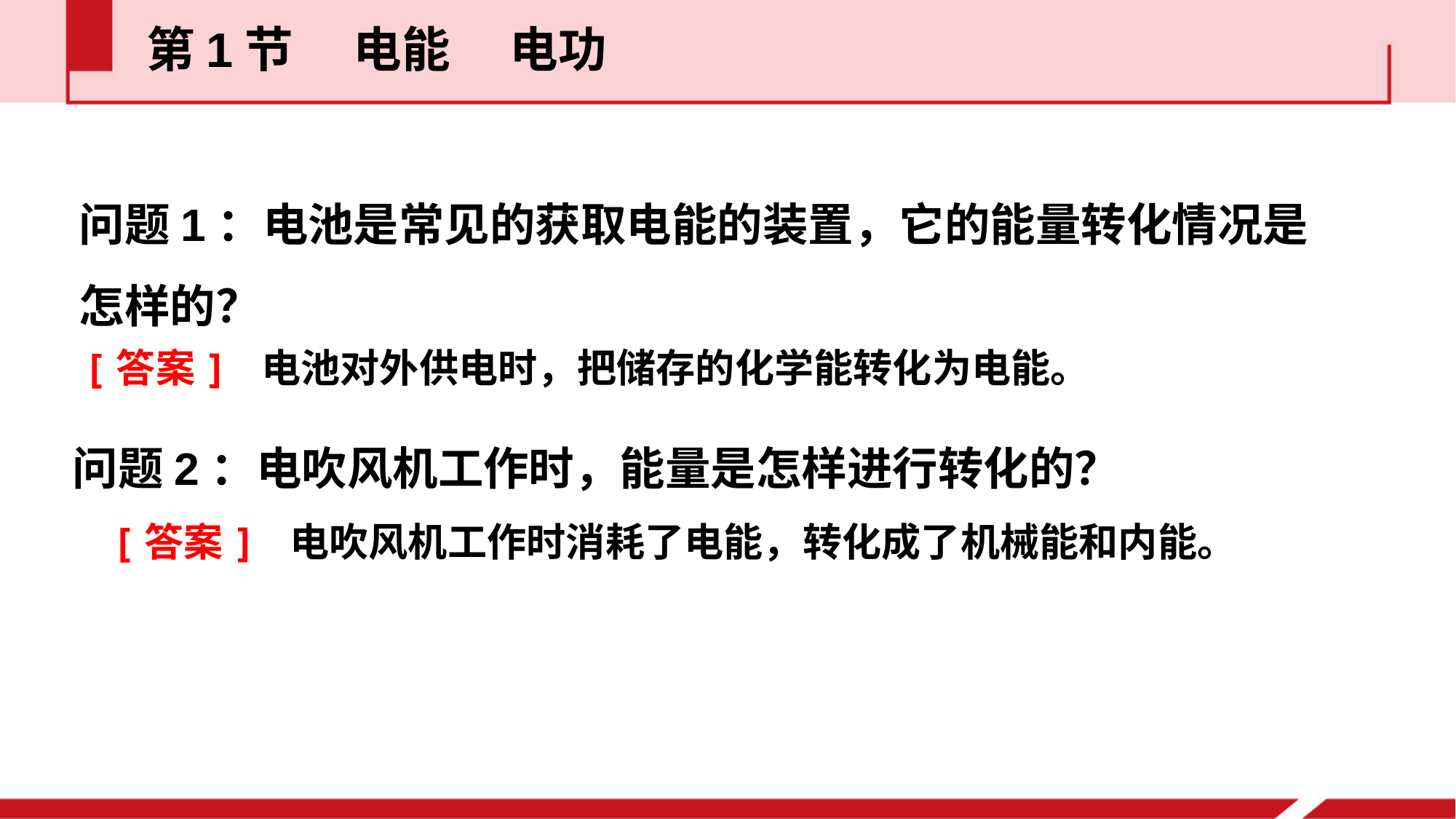

第1节  电能  电功
问题1：电池是常见的获取电能的装置，它的能量转化情况是怎样的？
[答案] 电池对外供电时，把储存的化学能转化为电能。
问题2：电吹风机工作时，能量是怎样进行转化的？
[答案] 电吹风机工作时消耗了电能，转化成了机械能和内能。